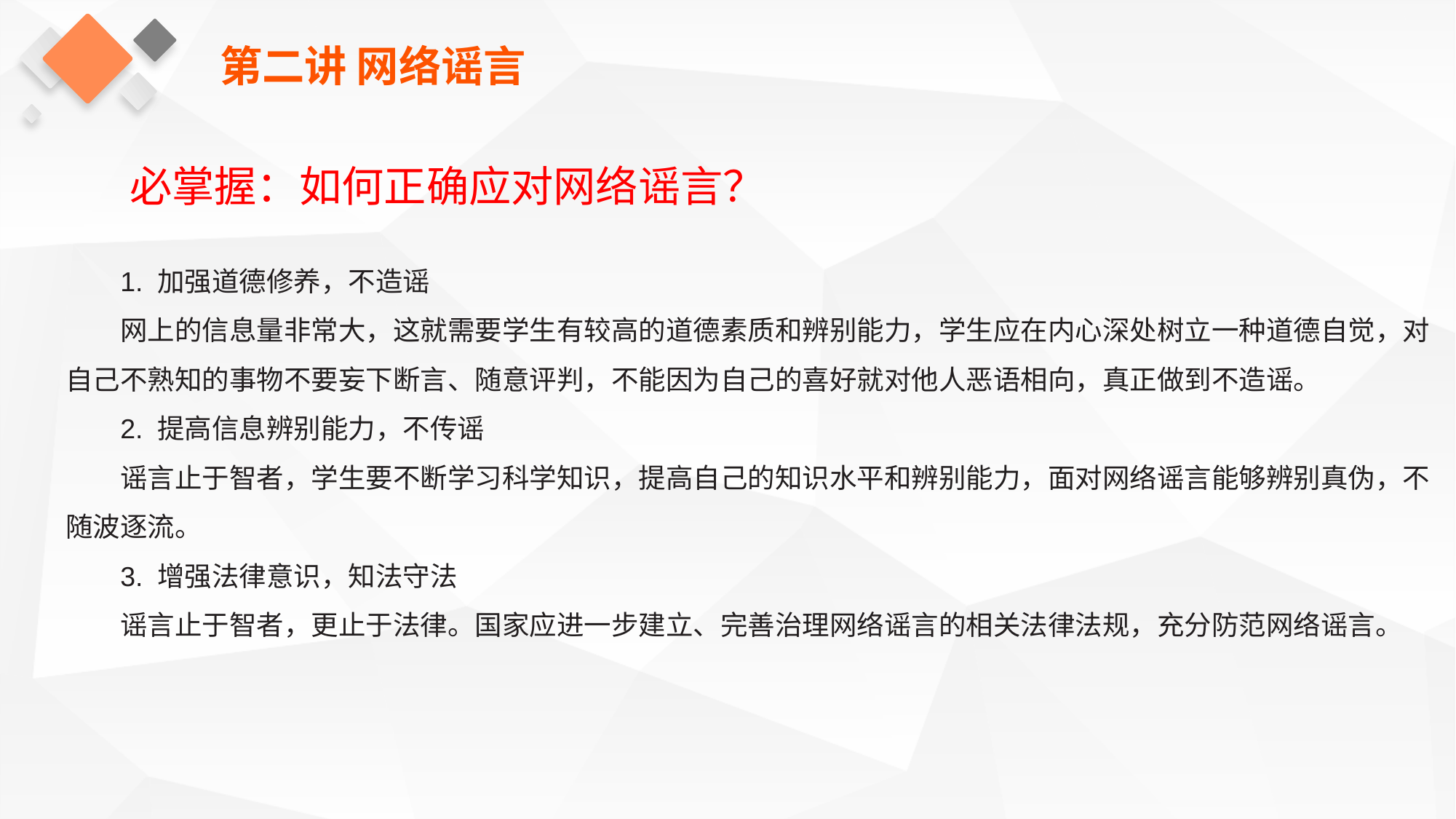

第二讲 网络谣言
必掌握：如何正确应对网络谣言？
1. 加强道德修养，不造谣
网上的信息量非常大，这就需要学生有较高的道德素质和辨别能力，学生应在内心深处树立一种道德自觉，对自己不熟知的事物不要妄下断言、随意评判，不能因为自己的喜好就对他人恶语相向，真正做到不造谣。
2. 提高信息辨别能力，不传谣
谣言止于智者，学生要不断学习科学知识，提高自己的知识水平和辨别能力，面对网络谣言能够辨别真伪，不随波逐流。
3. 增强法律意识，知法守法
谣言止于智者，更止于法律。国家应进一步建立、完善治理网络谣言的相关法律法规，充分防范网络谣言。